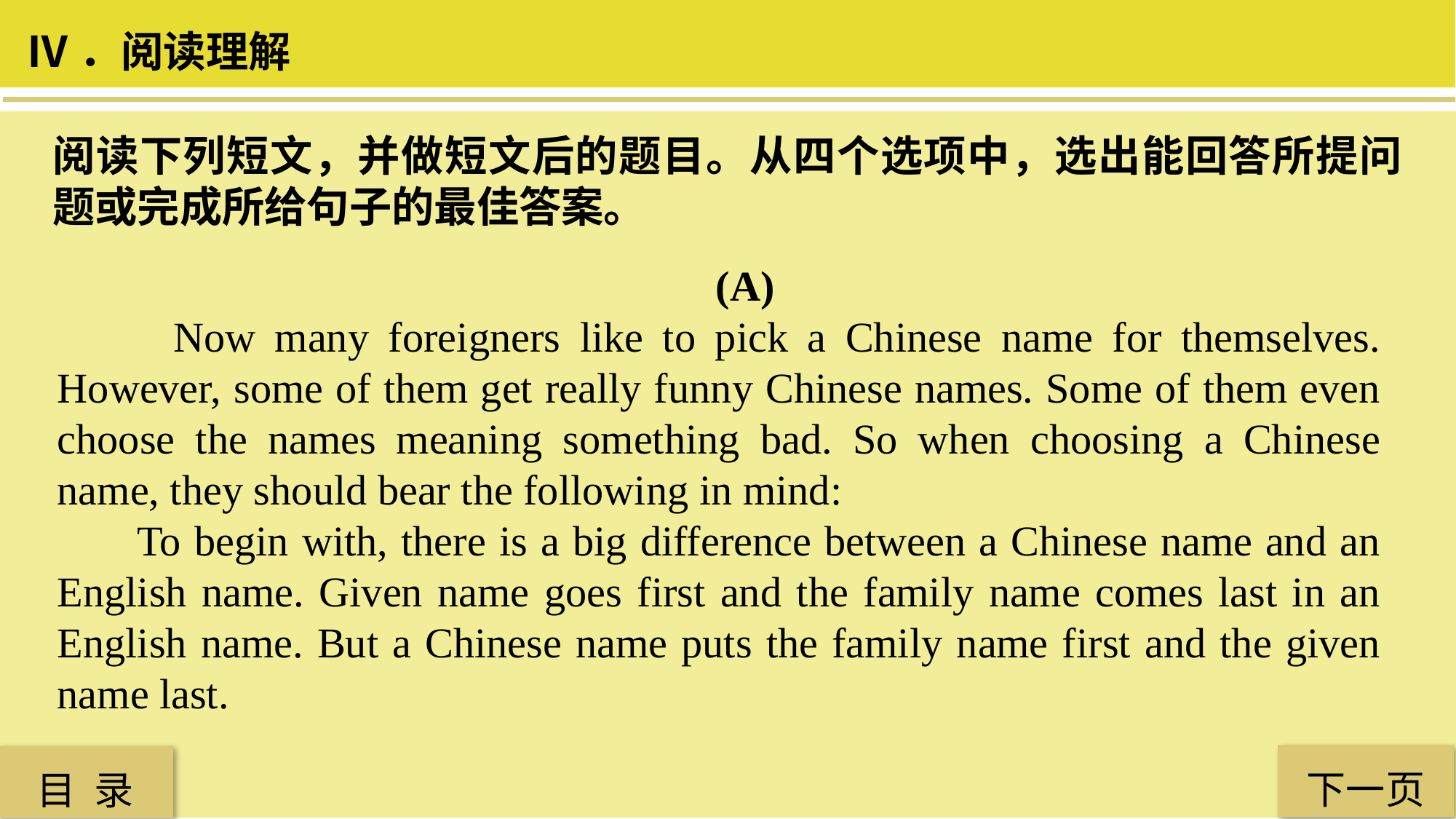

Ⅳ．阅读理解
阅读下列短文，并做短文后的题目。从四个选项中，选出能回答所提问题或完成所给句子的最佳答案。
     (A)
      Now many foreigners like to pick a Chinese name for themselves. However, some of them get really funny Chinese names. Some of them even choose the names meaning something bad. So when choosing a Chinese name, they should bear the following in mind:
      To begin with, there is a big difference between a Chinese name and an English name. Given name goes first and the family name comes last in an English name. But a Chinese name puts the family name first and the given name last.